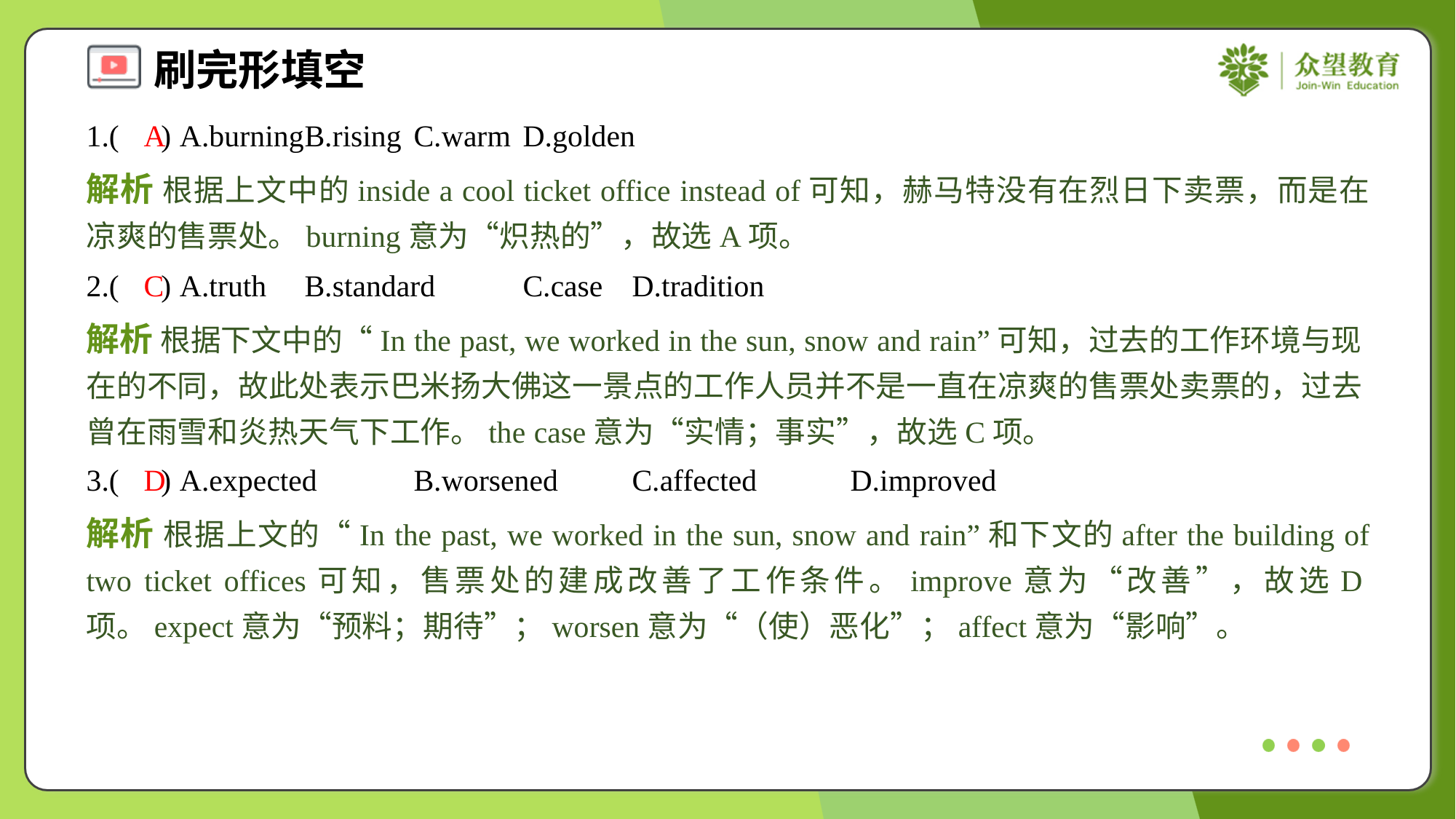

1.(     ) A.burning	B.rising	C.warm	D.golden
A
解析 根据上文中的inside a cool ticket office instead of可知，赫马特没有在烈日下卖票，而是在凉爽的售票处。burning意为“炽热的”，故选A项。
2.(     ) A.truth	B.standard	C.case	D.tradition
C
解析 根据下文中的“In the past, we worked in the sun, snow and rain”可知，过去的工作环境与现在的不同，故此处表示巴米扬大佛这一景点的工作人员并不是一直在凉爽的售票处卖票的，过去曾在雨雪和炎热天气下工作。the case意为“实情；事实”，故选C项。
3.(     ) A.expected	B.worsened	C.affected	D.improved
D
解析 根据上文的“In the past, we worked in the sun, snow and rain”和下文的after the building of two ticket offices可知，售票处的建成改善了工作条件。improve意为“改善”，故选D项。expect意为“预料；期待”；worsen意为“（使）恶化”；affect意为“影响”。